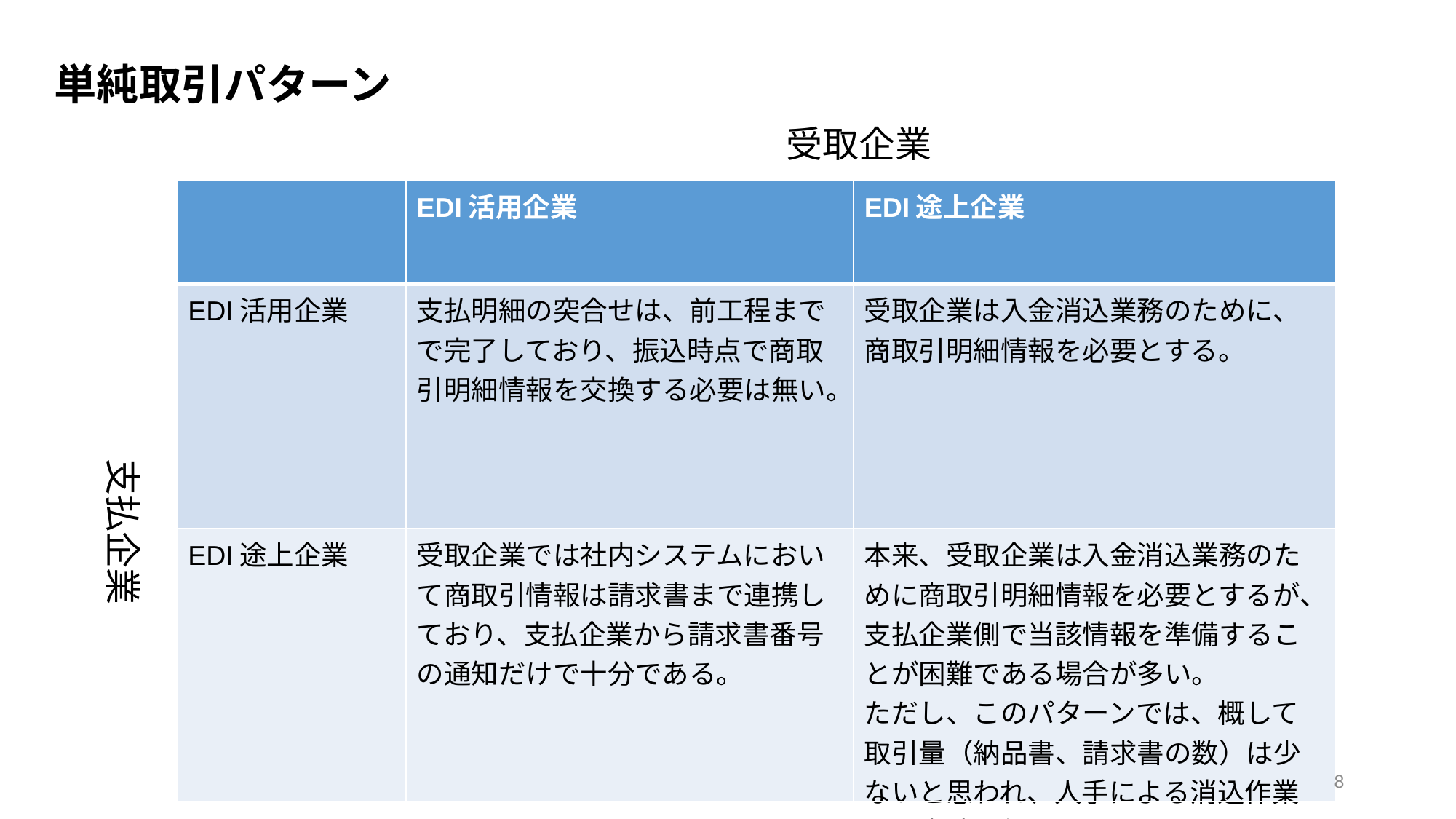

単純取引パターン
受取企業
|  | EDI活用企業 | EDI途上企業 |
| --- | --- | --- |
| EDI活用企業 | 支払明細の突合せは、前工程までで完了しており、振込時点で商取引明細情報を交換する必要は無い。 | 受取企業は入金消込業務のために、商取引明細情報を必要とする。 |
| EDI途上企業 | 受取企業では社内システムにおいて商取引情報は請求書まで連携しており、支払企業から請求書番号の通知だけで十分である。 | 本来、受取企業は入金消込業務のために商取引明細情報を必要とするが、支払企業側で当該情報を準備することが困難である場合が多い。 ただし、このパターンでは、概して取引量（納品書、請求書の数）は少ないと思われ、人手による消込作業でも支障は無いであろう。 |
支払企業
8